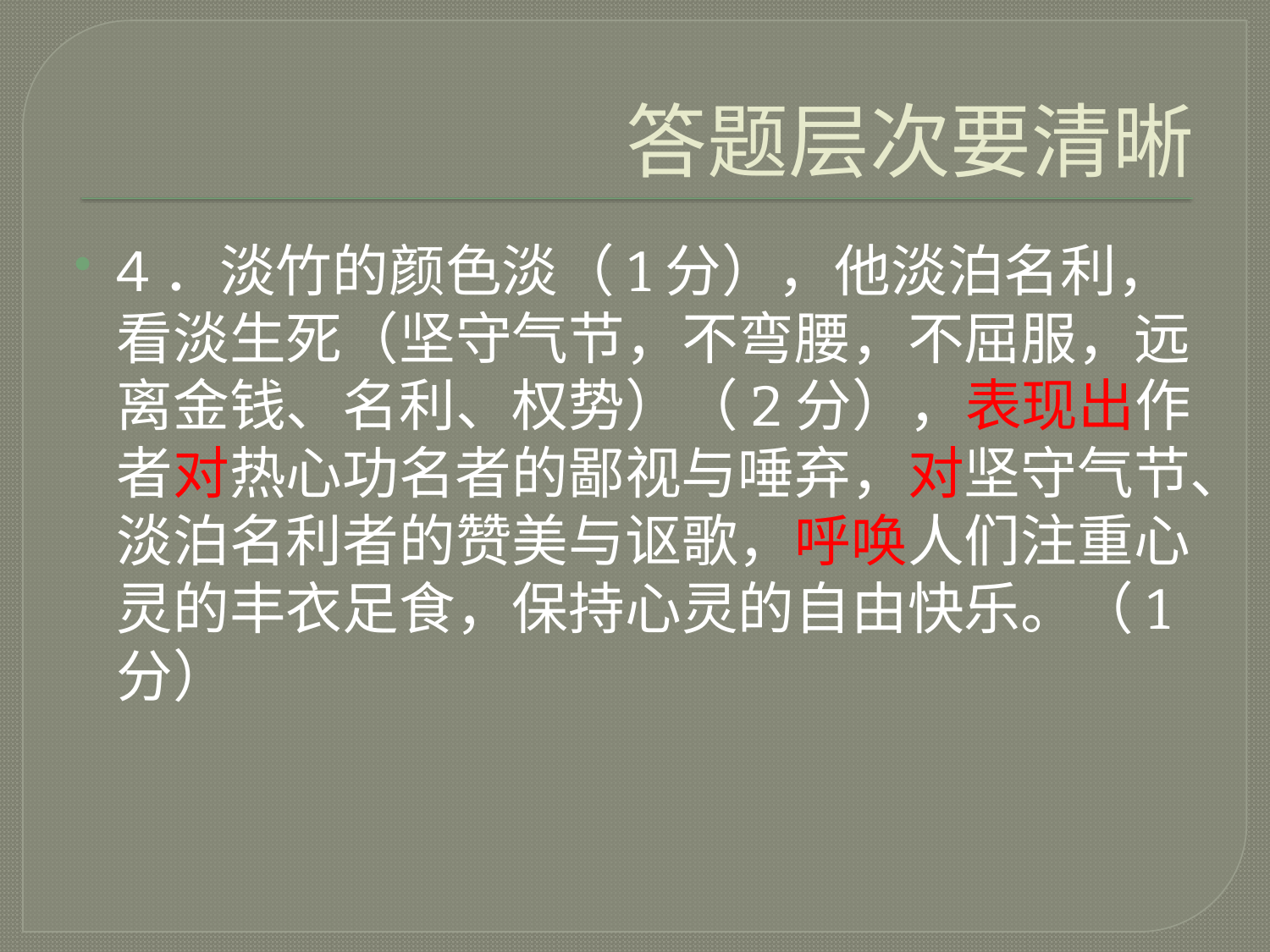

# 答题层次要清晰
4．淡竹的颜色淡（1分），他淡泊名利，看淡生死（坚守气节，不弯腰，不屈服，远离金钱、名利、权势）（2分），表现出作者对热心功名者的鄙视与唾弃，对坚守气节、淡泊名利者的赞美与讴歌，呼唤人们注重心灵的丰衣足食，保持心灵的自由快乐。（1分）